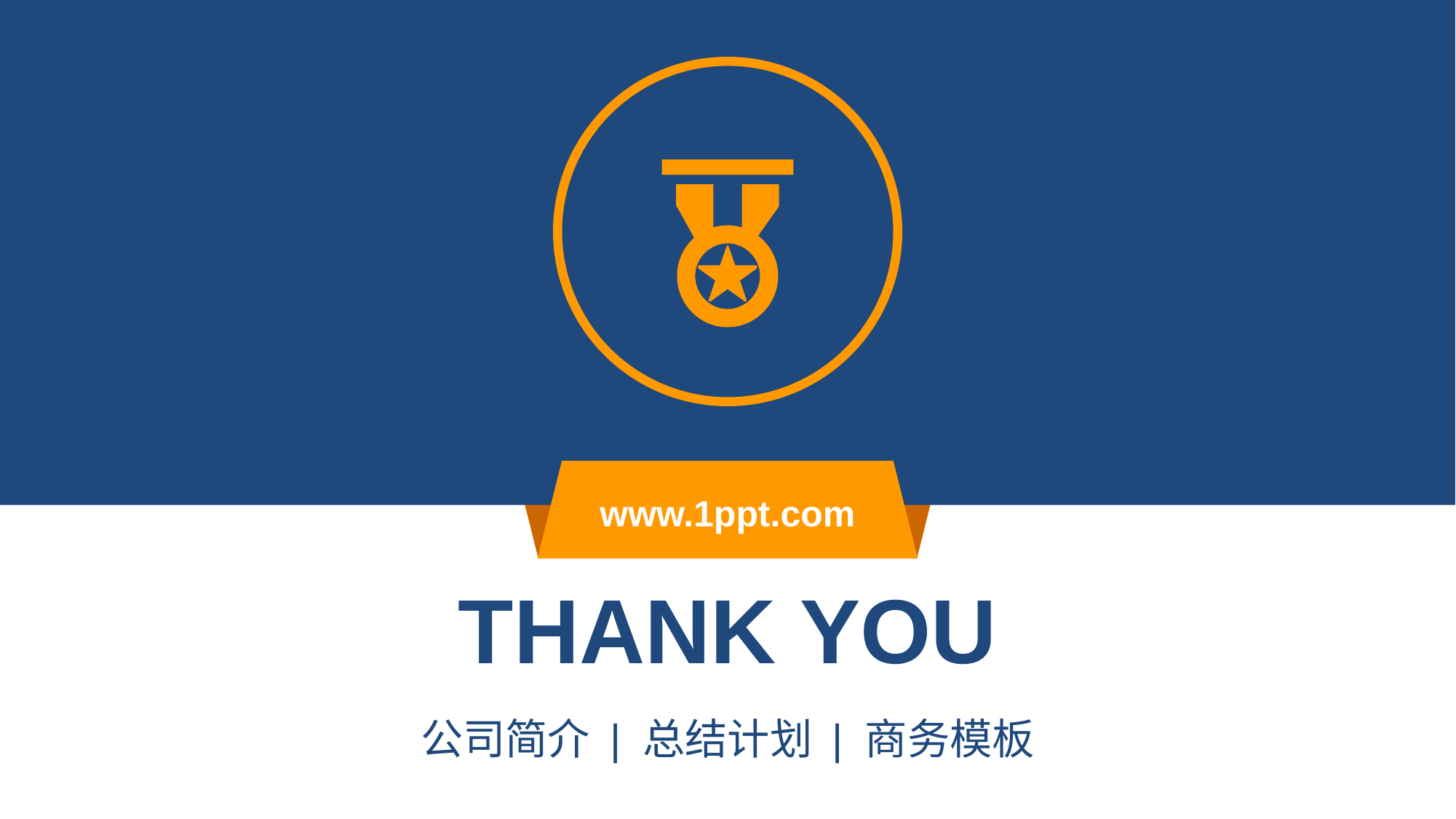

www.1ppt.com
THANK YOU
公司简介 | 总结计划 | 商务模板